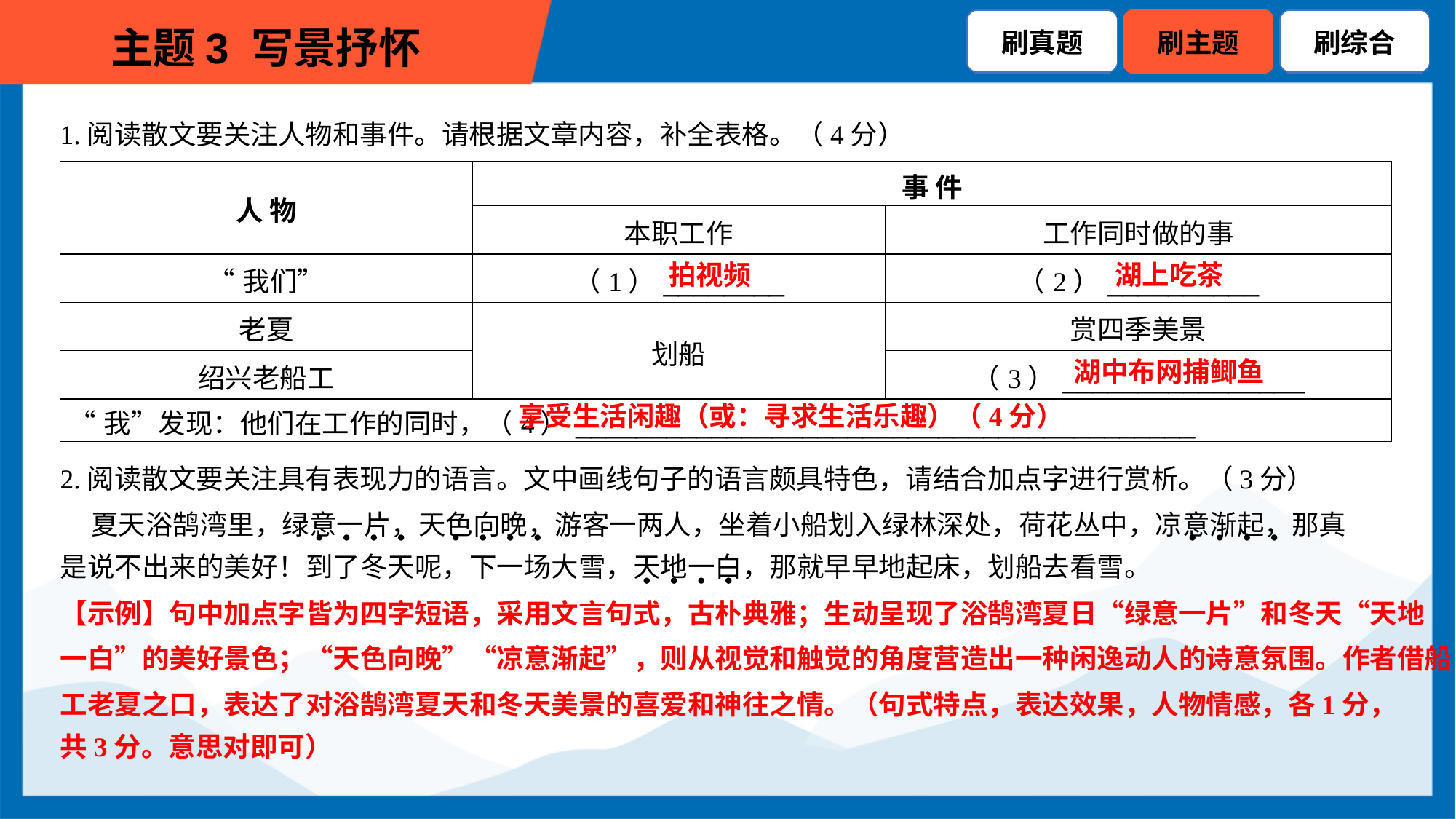

1.阅读散文要关注人物和事件。请根据文章内容，补全表格。（4分）
| 人 物 | 事 件 |  |
| --- | --- | --- |
|  | 本职工作 | 工作同时做的事 |
| “我们” | （1）\_\_\_\_\_\_\_\_ | （2）\_\_\_\_\_\_\_\_\_\_ |
| 老夏 | 划船 | 赏四季美景 |
| 绍兴老船工 |  | （3）\_\_\_\_\_\_\_\_\_\_\_\_\_\_\_\_ |
| “我”发现：他们在工作的同时，（4）\_\_\_\_\_\_\_\_\_\_\_\_\_\_\_\_\_\_\_\_\_\_\_\_\_\_\_\_\_\_\_\_\_\_\_\_\_\_\_\_\_ |  |  |
拍视频
湖上吃茶
湖中布网捕鲫鱼
享受生活闲趣（或：寻求生活乐趣）（4分）
2.阅读散文要关注具有表现力的语言。文中画线句子的语言颇具特色，请结合加点字进行赏析。（3分）
    夏天浴鹄湾里，绿意一片，天色向晚，游客一两人，坐着小船划入绿林深处，荷花丛中，凉意渐起，那真
是说不出来的美好！到了冬天呢，下一场大雪，天地一白，那就早早地起床，划船去看雪。

【示例】句中加点字皆为四字短语，采用文言句式，古朴典雅；生动呈现了浴鹄湾夏日“绿意一片”和冬天“天地
一白”的美好景色；“天色向晚”“凉意渐起”，则从视觉和触觉的角度营造出一种闲逸动人的诗意氛围。作者借船
工老夏之口，表达了对浴鹄湾夏天和冬天美景的喜爱和神往之情。（句式特点，表达效果，人物情感，各1分，
共3分。意思对即可）